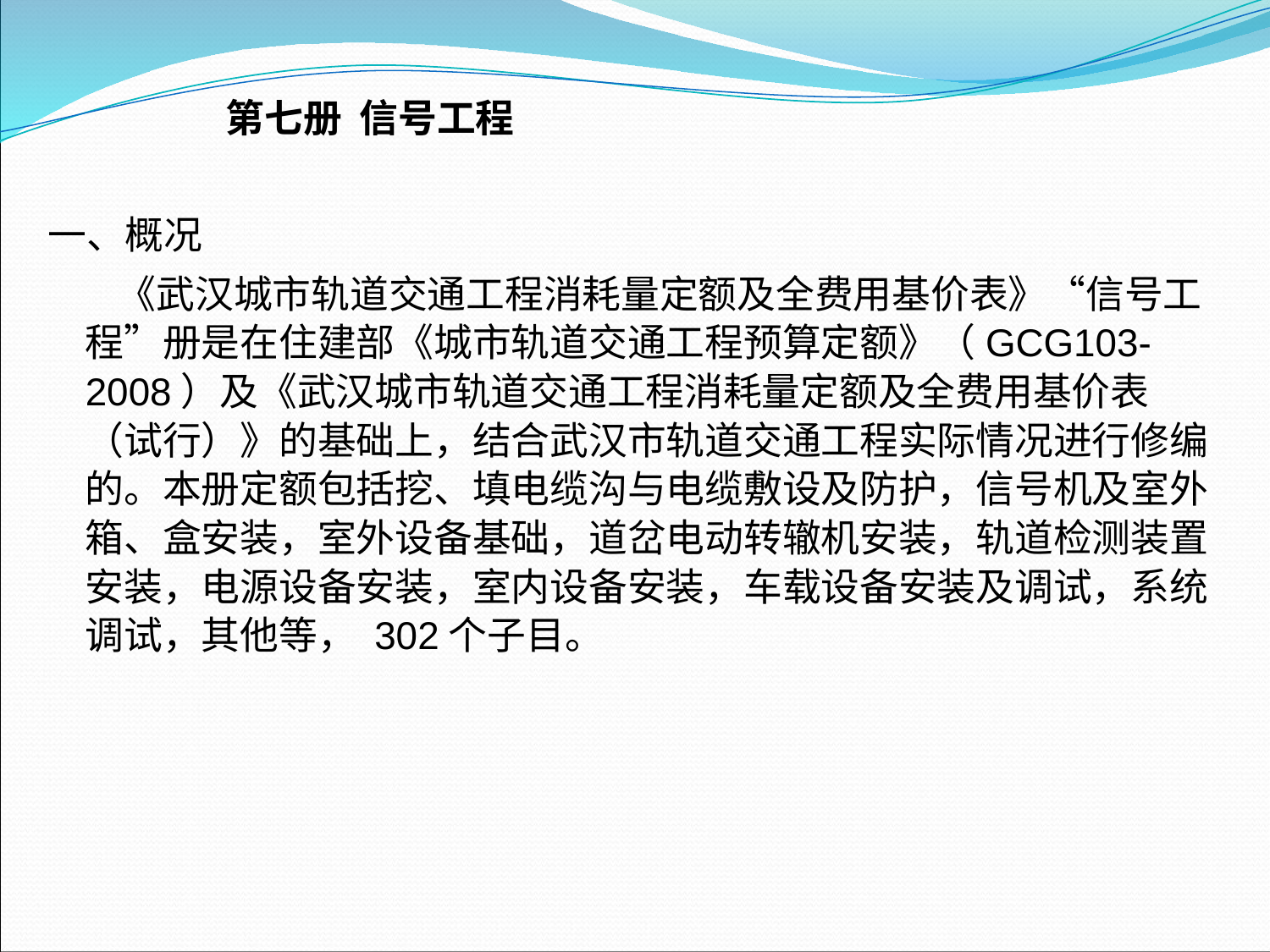

第七册  信号工程

一、概况
       《武汉城市轨道交通工程消耗量定额及全费用基价表》“信号工程”册是在住建部《城市轨道交通工程预算定额》（GCG103-2008）及《武汉城市轨道交通工程消耗量定额及全费用基价表（试行）》的基础上，结合武汉市轨道交通工程实际情况进行修编的。本册定额包括挖、填电缆沟与电缆敷设及防护，信号机及室外箱、盒安装，室外设备基础，道岔电动转辙机安装，轨道检测装置安装，电源设备安装，室内设备安装，车载设备安装及调试，系统调试，其他等， 302个子目。